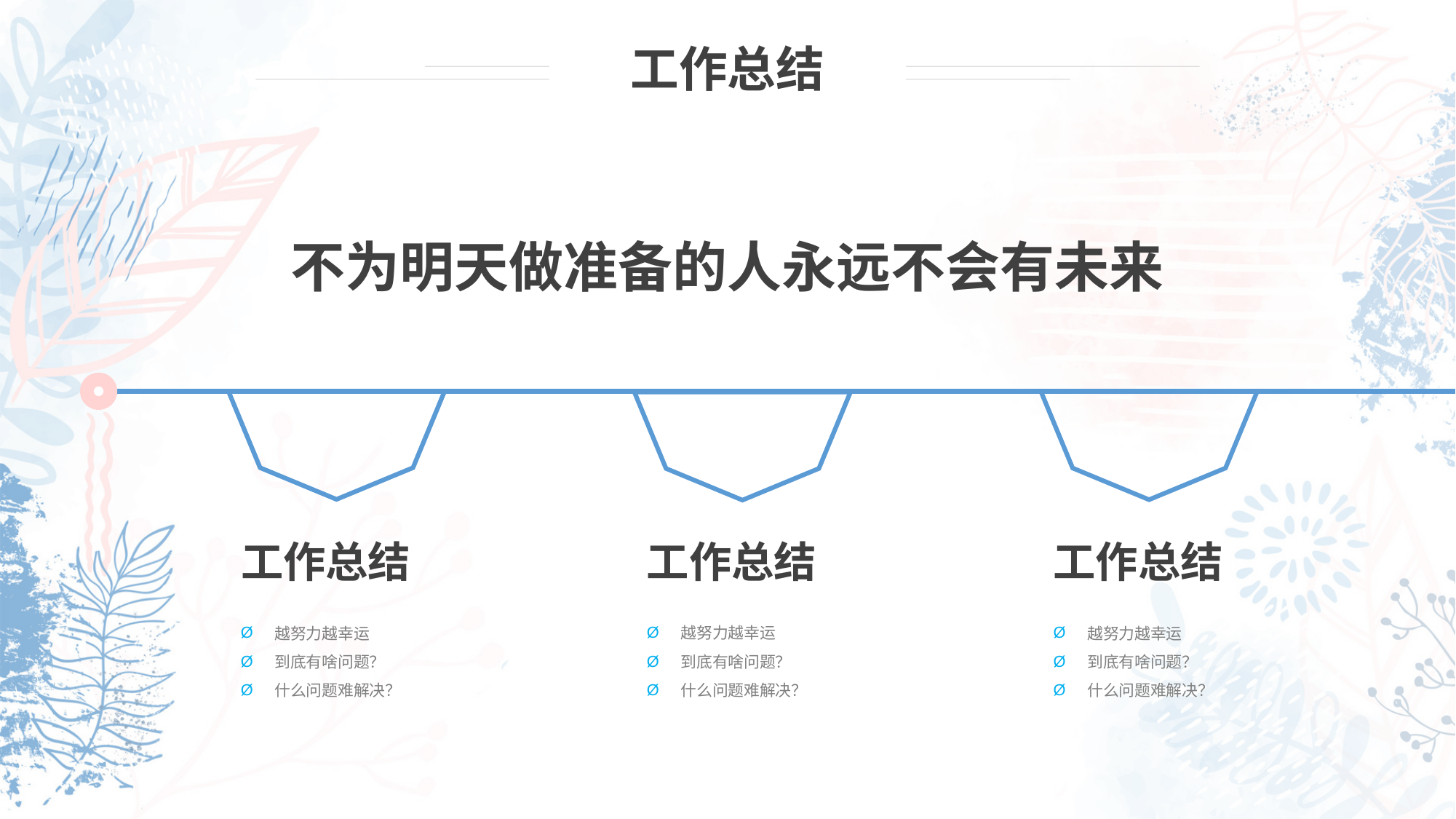

工作总结
不为明天做准备的人永远不会有未来

工作总结
工作总结
工作总结
越努力越幸运
到底有啥问题？
什么问题难解决？
越努力越幸运
到底有啥问题？
什么问题难解决？
越努力越幸运
到底有啥问题？
什么问题难解决？